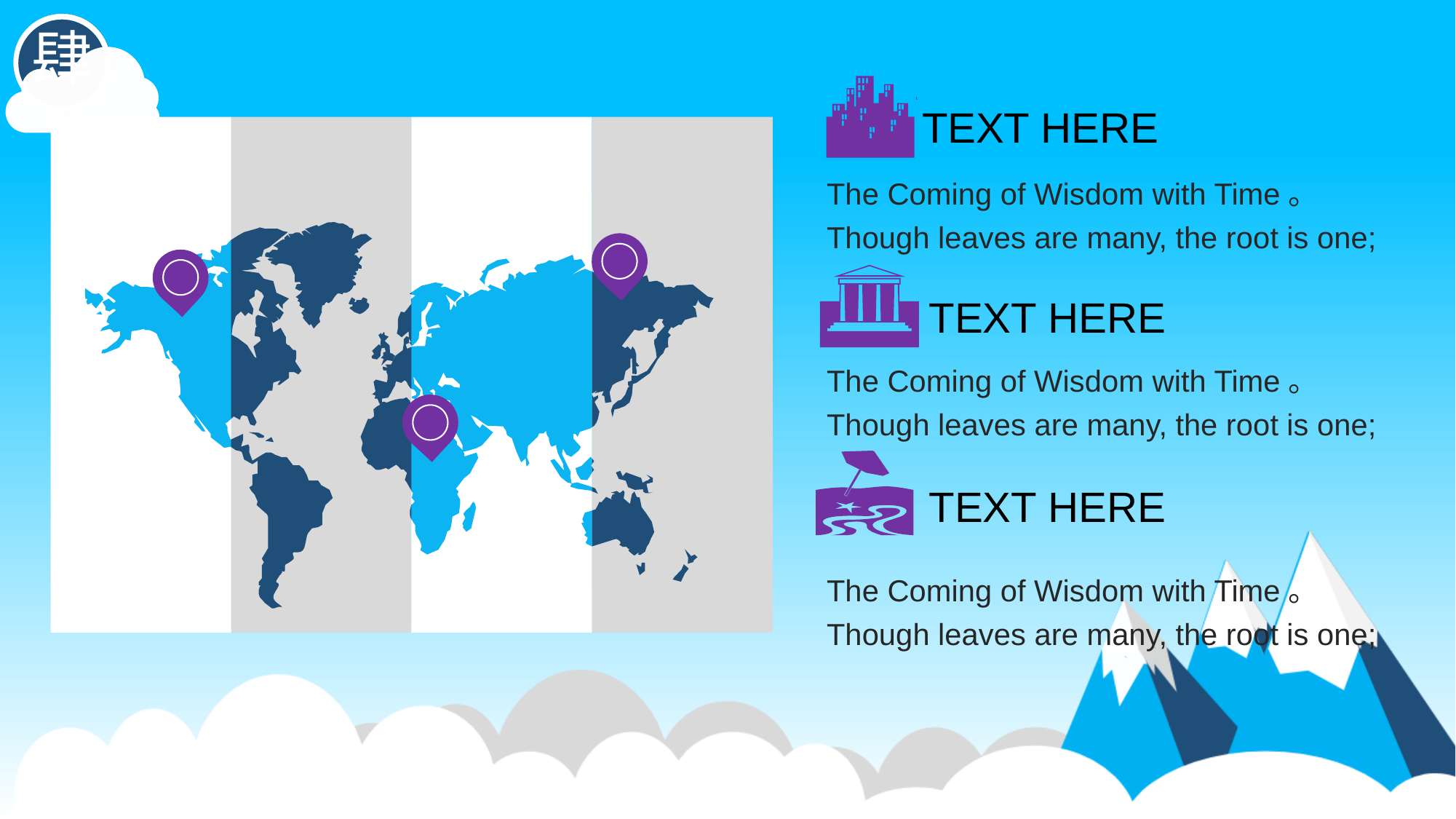

肆

TEXT HERE

The Coming of Wisdom with Time。
Though leaves are many, the root is one;

TEXT HERE
The Coming of Wisdom with Time。
Though leaves are many, the root is one;

TEXT HERE
The Coming of Wisdom with Time。
Though leaves are many, the root is one;